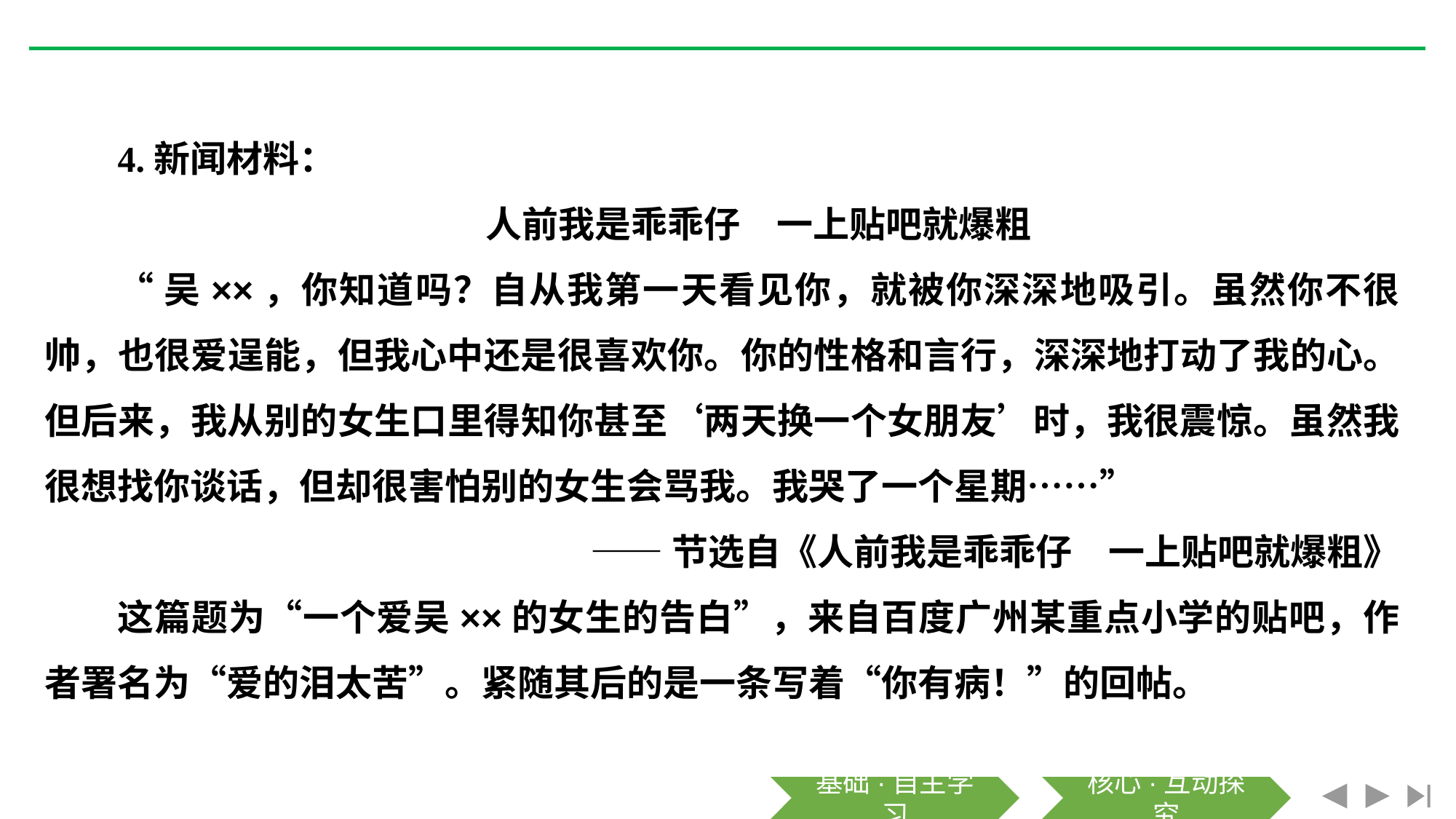

4.新闻材料：
人前我是乖乖仔　一上贴吧就爆粗
“吴××，你知道吗？自从我第一天看见你，就被你深深地吸引。虽然你不很帅，也很爱逞能，但我心中还是很喜欢你。你的性格和言行，深深地打动了我的心。但后来，我从别的女生口里得知你甚至‘两天换一个女朋友’时，我很震惊。虽然我很想找你谈话，但却很害怕别的女生会骂我。我哭了一个星期……”
——节选自《人前我是乖乖仔　一上贴吧就爆粗》
这篇题为“一个爱吴××的女生的告白”，来自百度广州某重点小学的贴吧，作者署名为“爱的泪太苦”。紧随其后的是一条写着“你有病！”的回帖。